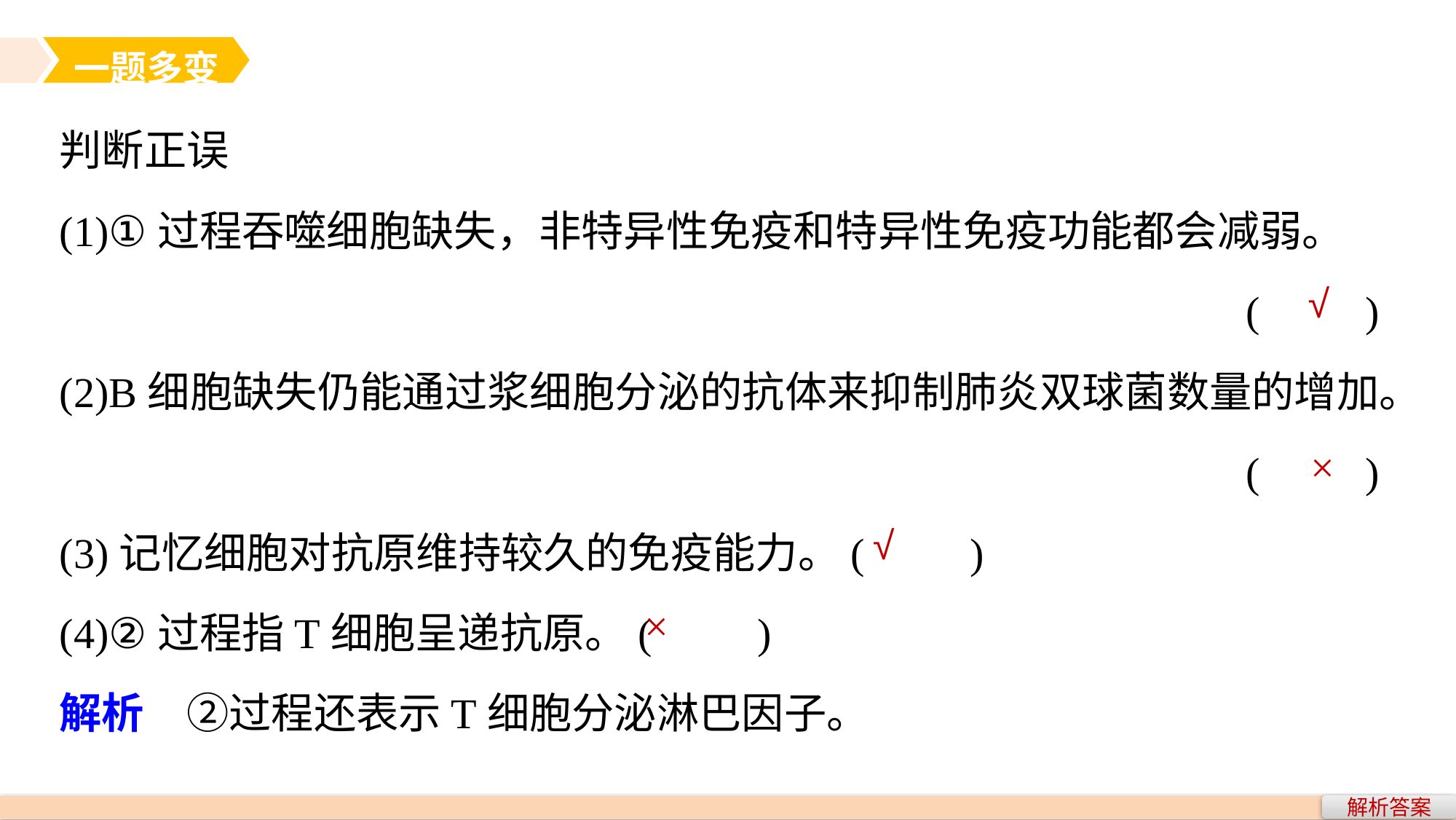

一题多变

判断正误
(1)①过程吞噬细胞缺失，非特异性免疫和特异性免疫功能都会减弱。
(　　)
(2)B细胞缺失仍能通过浆细胞分泌的抗体来抑制肺炎双球菌数量的增加。
(　　)
(3)记忆细胞对抗原维持较久的免疫能力。(　　)
(4)②过程指T细胞呈递抗原。(　　)
解析　②过程还表示T细胞分泌淋巴因子。
√
×
√
×
解析答案